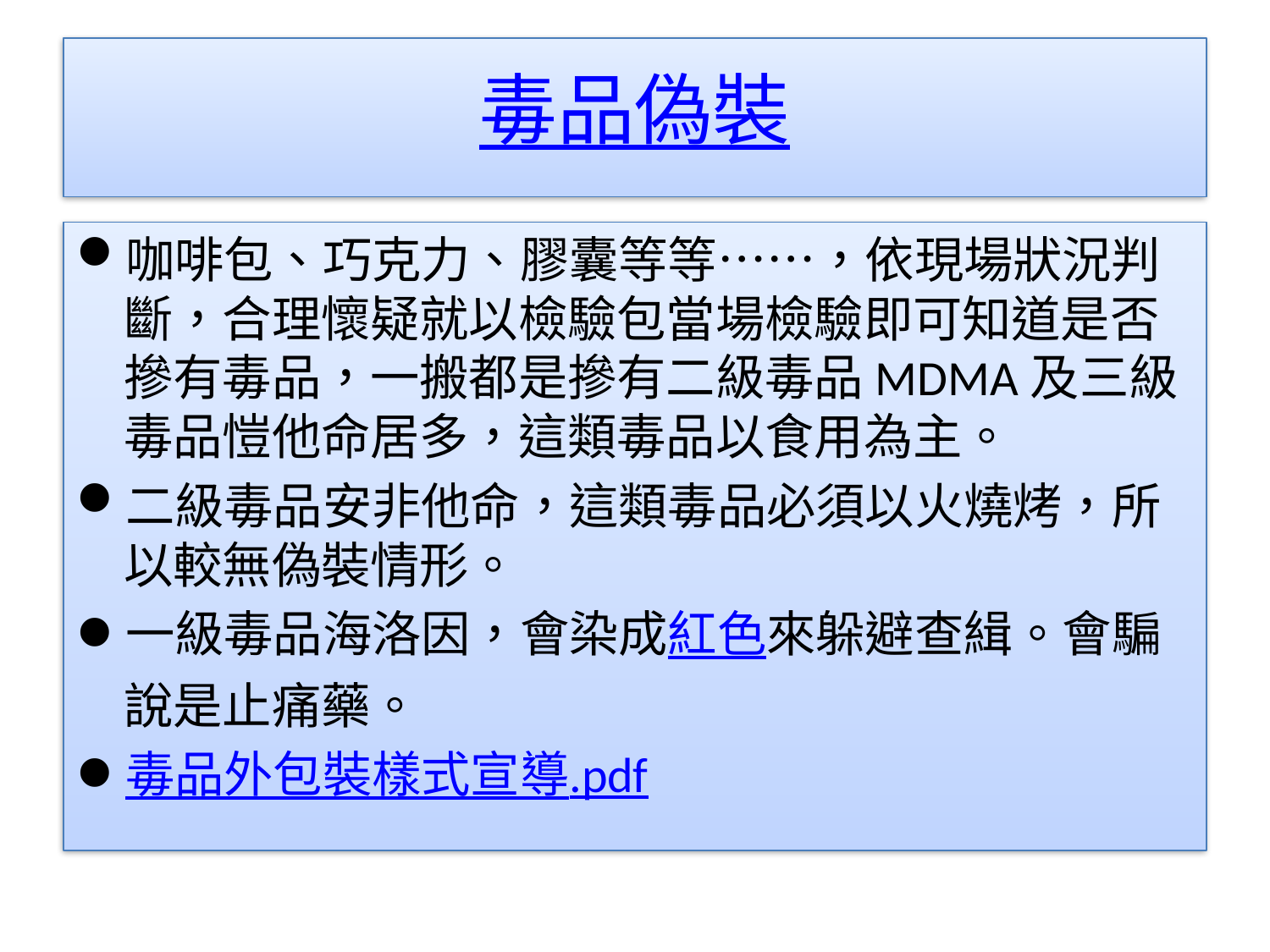

# 毒品偽裝
咖啡包、巧克力、膠囊等等……，依現場狀況判斷，合理懷疑就以檢驗包當場檢驗即可知道是否摻有毒品，一搬都是摻有二級毒品MDMA及三級毒品愷他命居多，這類毒品以食用為主。
二級毒品安非他命，這類毒品必須以火燒烤，所以較無偽裝情形。
一級毒品海洛因，會染成紅色來躲避查緝。會騙說是止痛藥。
毒品外包裝樣式宣導.pdf